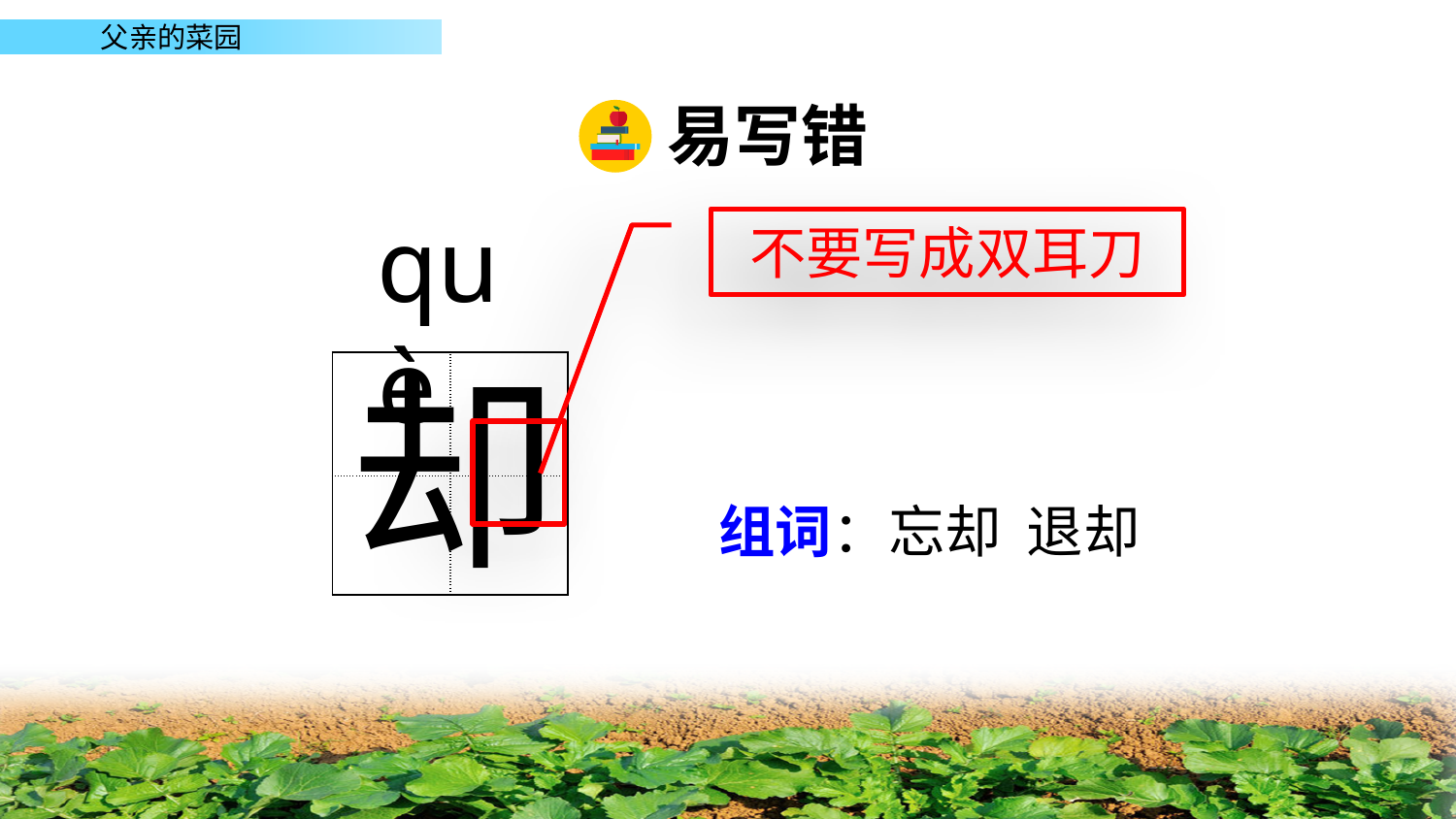

易写错

què
不要写成双耳刀
却
|  |  |
| --- | --- |
|  |  |

组词：忘却  退却